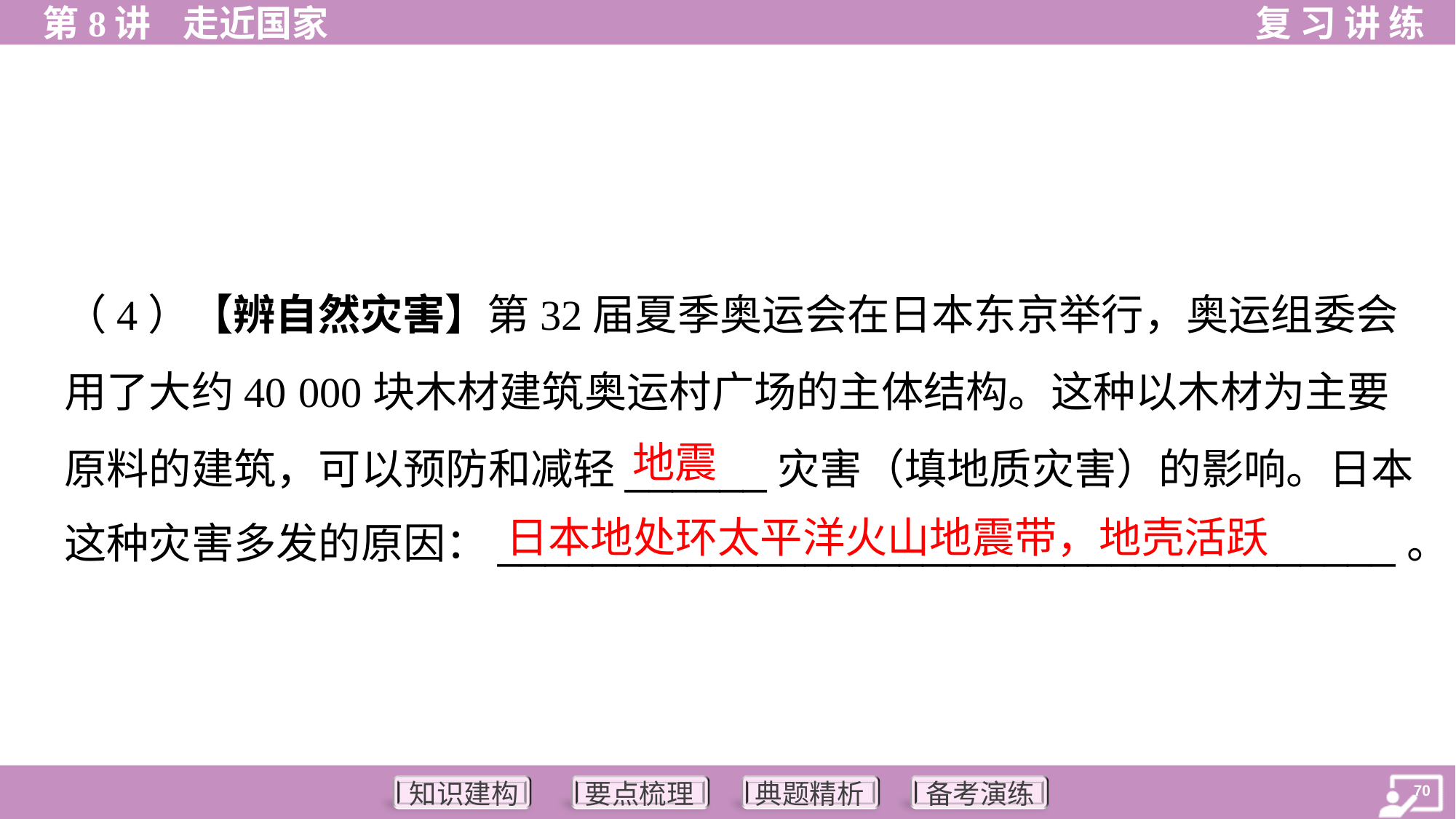

（4）【辨自然灾害】第32届夏季奥运会在日本东京举行，奥运组委会
用了大约40 000块木材建筑奥运村广场的主体结构。这种以木材为主要
原料的建筑，可以预防和减轻______灾害（填地质灾害）的影响。日本
这种灾害多发的原因：______________________________________。
地震
日本地处环太平洋火山地震带，地壳活跃